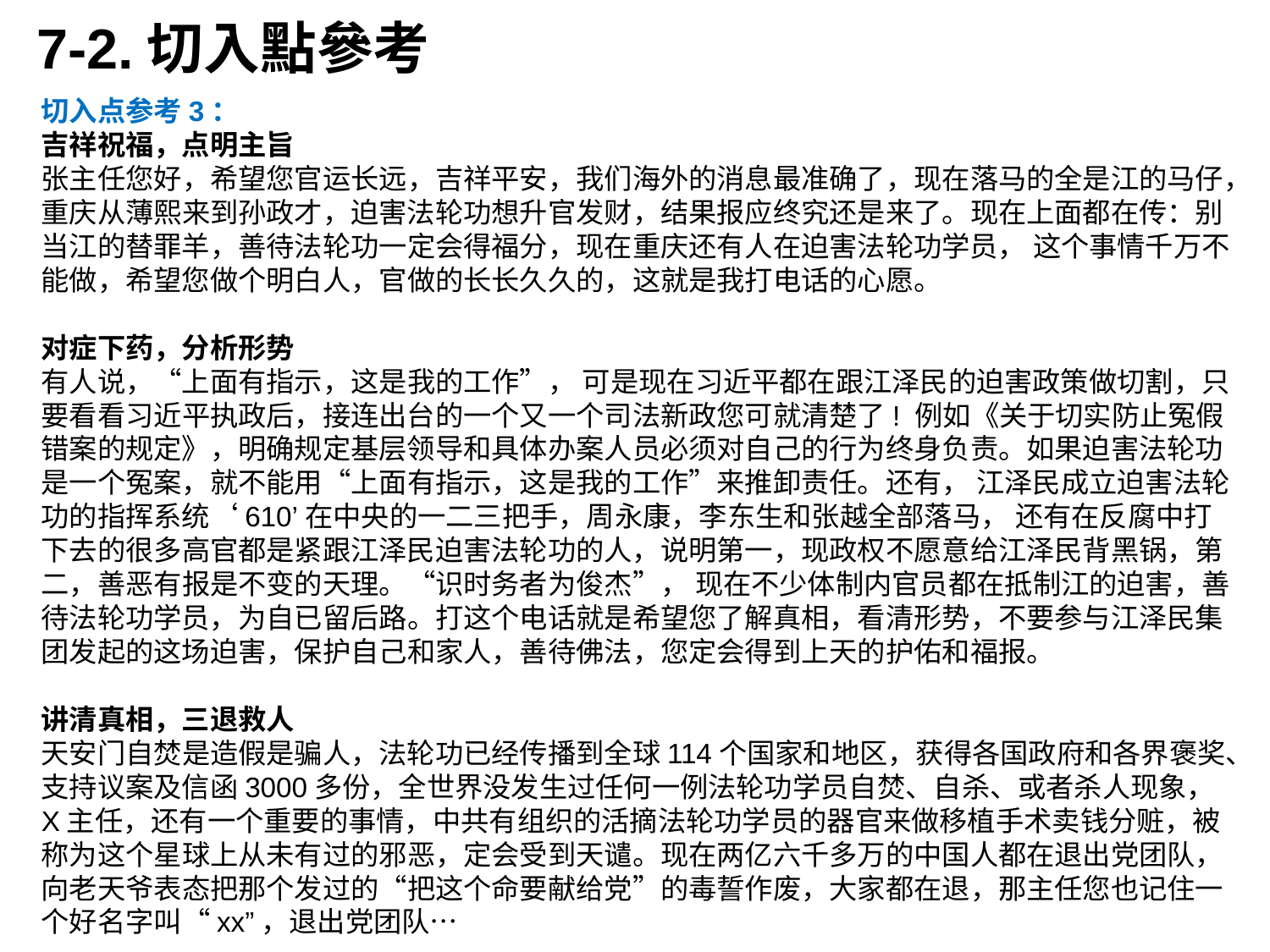

7-2.切入點參考
切入点参考3：
吉祥祝福，点明主旨
张主任您好，希望您官运长远，吉祥平安，我们海外的消息最准确了，现在落马的全是江的马仔，重庆从薄熙来到孙政才，迫害法轮功想升官发财，结果报应终究还是来了。现在上面都在传：别当江的替罪羊，善待法轮功一定会得福分，现在重庆还有人在迫害法轮功学员， 这个事情千万不能做，希望您做个明白人，官做的长长久久的，这就是我打电话的心愿。

对症下药，分析形势
有人说，“上面有指示，这是我的工作”， 可是现在习近平都在跟江泽民的迫害政策做切割，只要看看习近平执政后，接连出台的一个又一个司法新政您可就清楚了! 例如《关于切实防止冤假错案的规定》，明确规定基层领导和具体办案人员必须对自己的行为终身负责。如果迫害法轮功是一个冤案，就不能用“上面有指示，这是我的工作”来推卸责任。还有， 江泽民成立迫害法轮功的指挥系统‘610’在中央的一二三把手，周永康，李东生和张越全部落马， 还有在反腐中打下去的很多高官都是紧跟江泽民迫害法轮功的人，说明第一，现政权不愿意给江泽民背黑锅，第二，善恶有报是不变的天理。“识时务者为俊杰”， 现在不少体制内官员都在抵制江的迫害，善待法轮功学员，为自已留后路。打这个电话就是希望您了解真相，看清形势，不要参与江泽民集团发起的这场迫害，保护自己和家人，善待佛法，您定会得到上天的护佑和福报。

讲清真相，三退救人
天安门自焚是造假是骗人，法轮功已经传播到全球114个国家和地区，获得各国政府和各界褒奖、支持议案及信函3000多份，全世界没发生过任何一例法轮功学员自焚、自杀、或者杀人现象，X主任，还有一个重要的事情，中共有组织的活摘法轮功学员的器官来做移植手术卖钱分赃，被称为这个星球上从未有过的邪恶，定会受到天谴。现在两亿六千多万的中国人都在退出党团队，向老天爷表态把那个发过的“把这个命要献给党”的毒誓作废，大家都在退，那主任您也记住一个好名字叫“xx”，退出党团队…